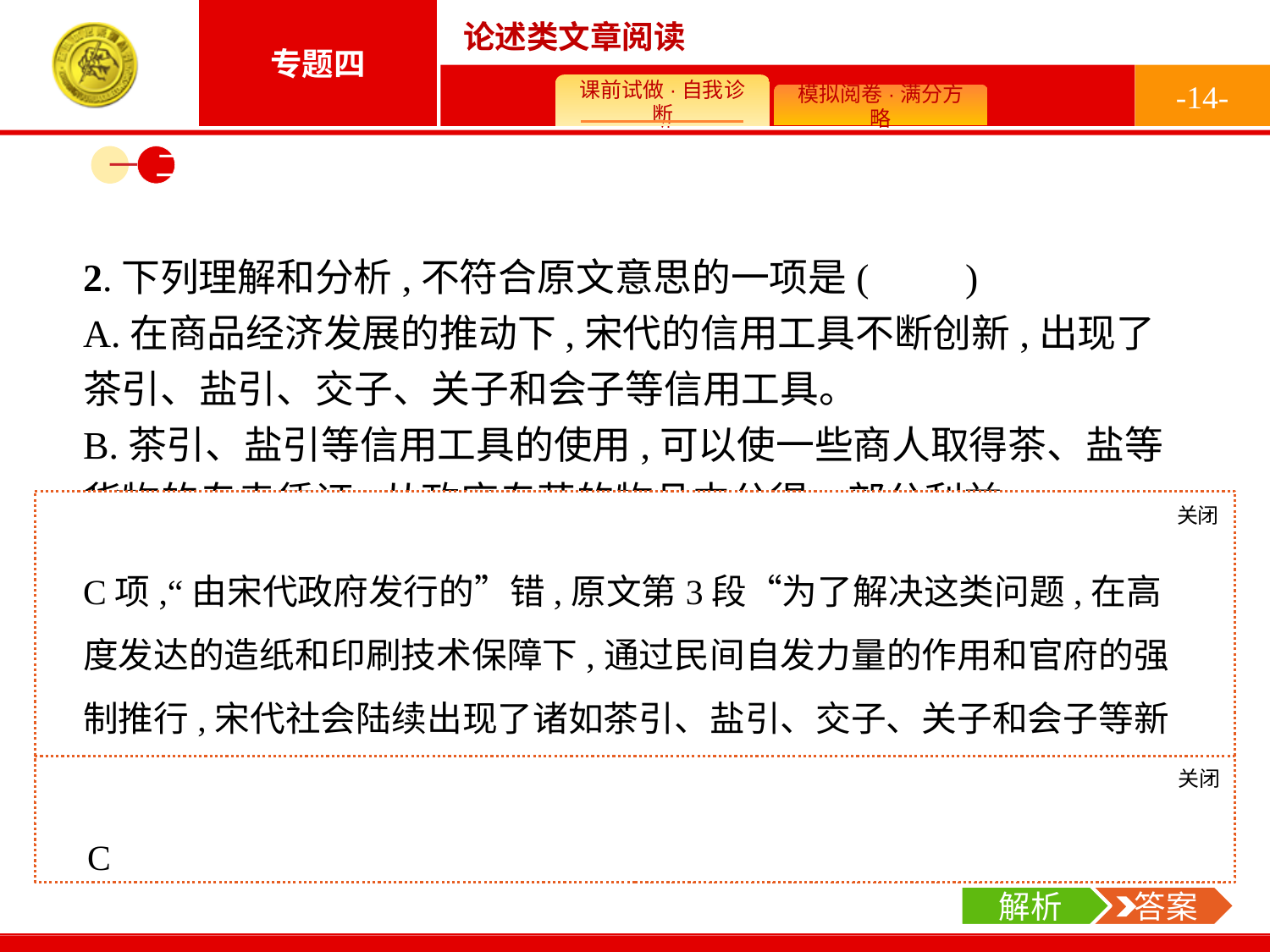

-14-
一
二
2.下列理解和分析,不符合原文意思的一项是(　　)
A.在商品经济发展的推动下,宋代的信用工具不断创新,出现了茶引、盐引、交子、关子和会子等信用工具。
B.茶引、盐引等信用工具的使用,可以使一些商人取得茶、盐等货物的专卖凭证,从政府专营的物品中分得一部分利益。
C.各类新型纸质信用工具最初是由宋代政府发行的,其发行目的是解决货币流通区域的割据性等多方面的问题。
D.宋代的造纸术和印刷术高度发达,这为交子、关子和会子等新型信用工具的产生提供了技术条件。

关闭
解析

C项,“由宋代政府发行的”错,原文第3段“为了解决这类问题,在高度发达的造纸和印刷技术保障下,通过民间自发力量的作用和官府的强制推行,宋代社会陆续出现了诸如茶引、盐引、交子、关子和会子等新型纸质信用工具”,可见这些新型纸质信用工具的发行是“民间自发力量的作用和官府的强制推行”的结果。

关闭
解析
  答案

C
解析
  答案